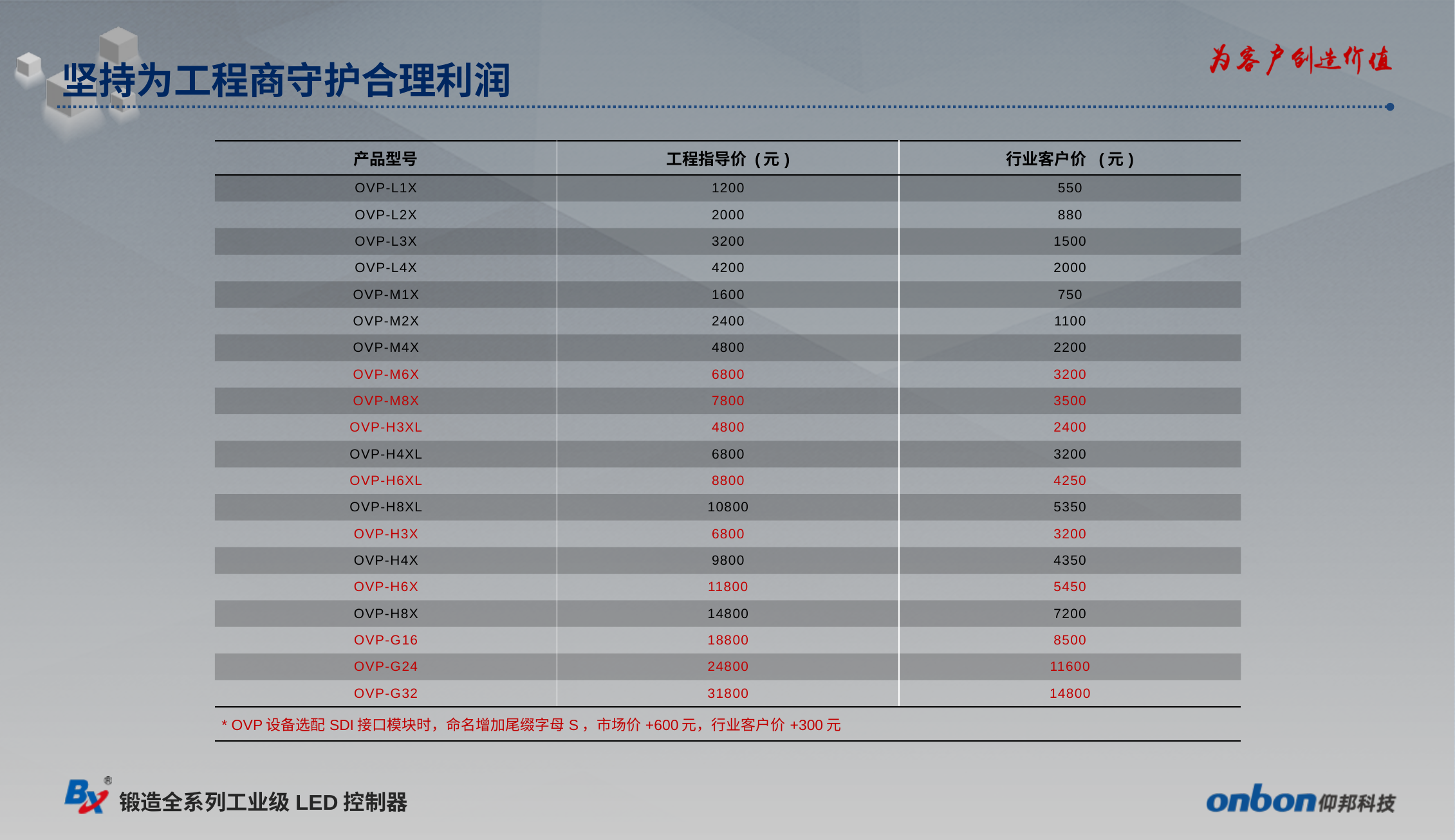

坚持为工程商守护合理利润

| 产品型号 | 工程指导价 (元) | 行业客户价 (元) |
| --- | --- | --- |
| OVP-L1X | 1200 | 550 |
| OVP-L2X | 2000 | 880 |
| OVP-L3X | 3200 | 1500 |
| OVP-L4X | 4200 | 2000 |
| OVP-M1X | 1600 | 750 |
| OVP-M2X | 2400 | 1100 |
| OVP-M4X | 4800 | 2200 |
| OVP-M6X | 6800 | 3200 |
| OVP-M8X | 7800 | 3500 |
| OVP-H3XL | 4800 | 2400 |
| OVP-H4XL | 6800 | 3200 |
| OVP-H6XL | 8800 | 4250 |
| OVP-H8XL | 10800 | 5350 |
| OVP-H3X | 6800 | 3200 |
| OVP-H4X | 9800 | 4350 |
| OVP-H6X | 11800 | 5450 |
| OVP-H8X | 14800 | 7200 |
| OVP-G16 | 18800 | 8500 |
| OVP-G24 | 24800 | 11600 |
| OVP-G32 | 31800 | 14800 |
| \* OVP设备选配SDI接口模块时，命名增加尾缀字母S，市场价+600元，行业客户价+300元 |  |  |